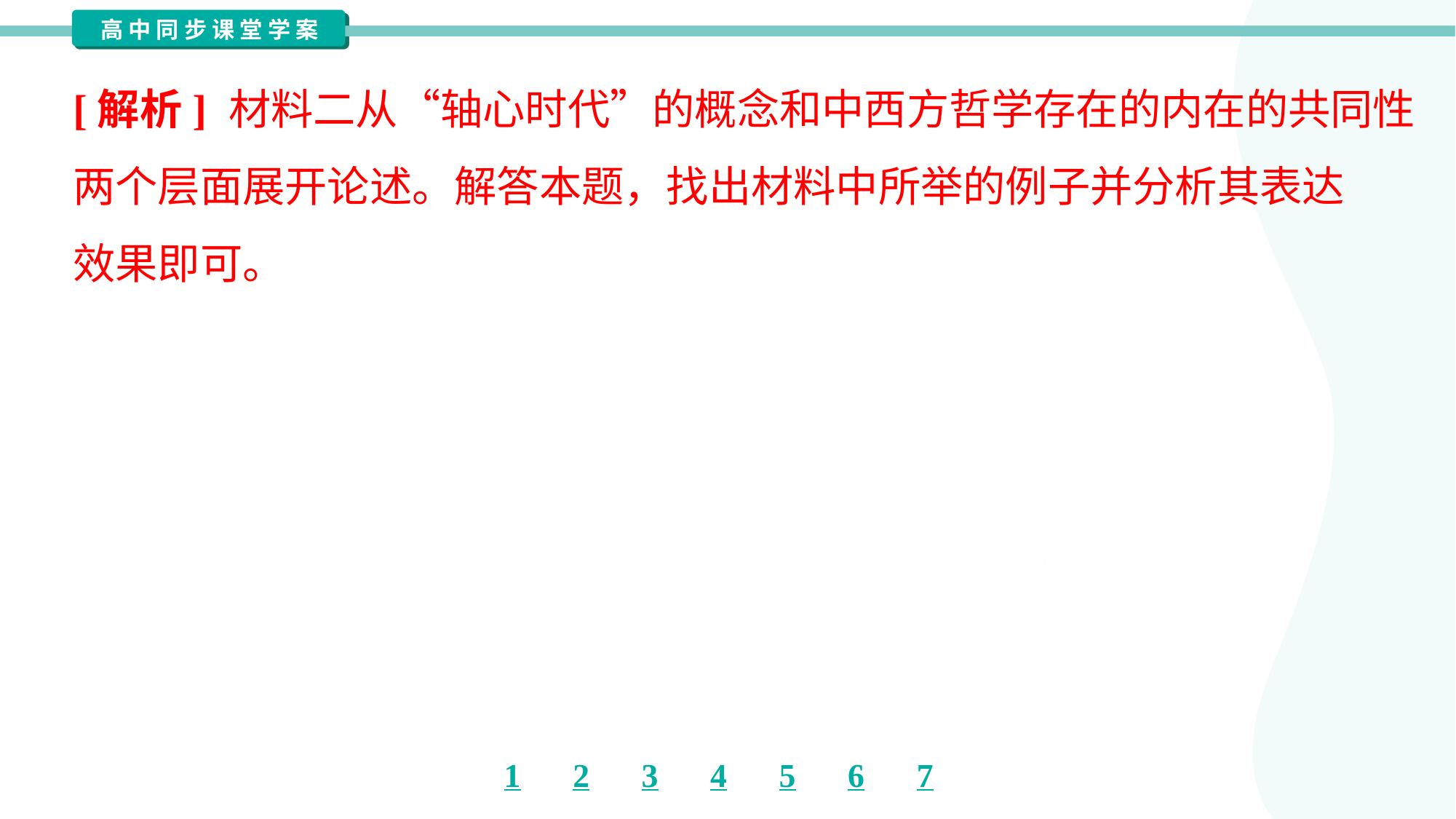

[解析] 材料二从“轴心时代”的概念和中西方哲学存在的内在的共同性
两个层面展开论述。解答本题，找出材料中所举的例子并分析其表达
效果即可。